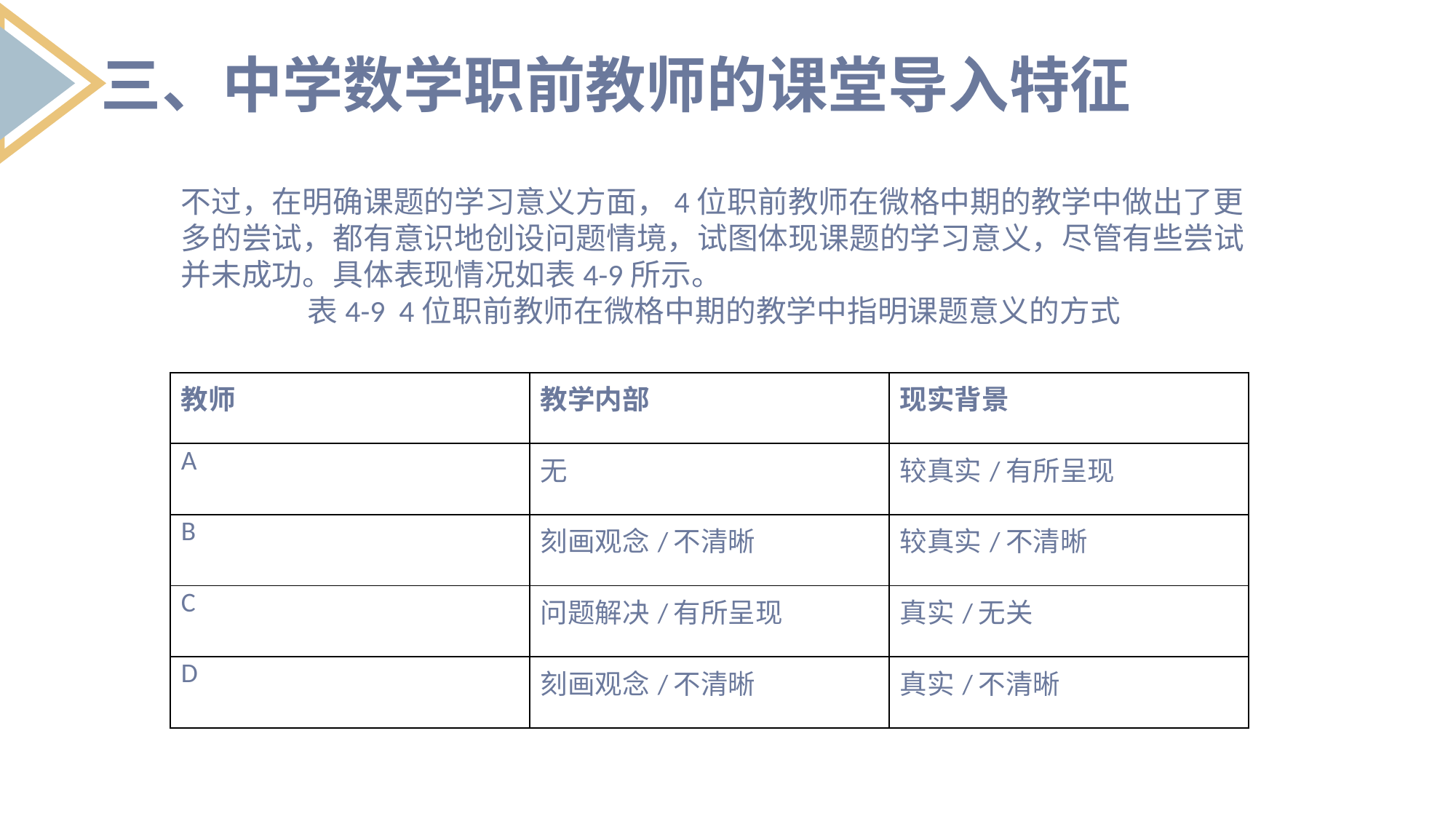

三、中学数学职前教师的课堂导入特征

不过，在明确课题的学习意义方面，4位职前教师在微格中期的教学中做出了更多的尝试，都有意识地创设问题情境，试图体现课题的学习意义，尽管有些尝试并未成功。具体表现情况如表4-9所示。
表4-9  4位职前教师在微格中期的教学中指明课题意义的方式
| 教师 | 教学内部 | 现实背景 |
| --- | --- | --- |
| A | 无 | 较真实/有所呈现 |
| B | 刻画观念/不清晰 | 较真实/不清晰 |
| C | 问题解决/有所呈现 | 真实/无关 |
| D | 刻画观念/不清晰 | 真实/不清晰 |